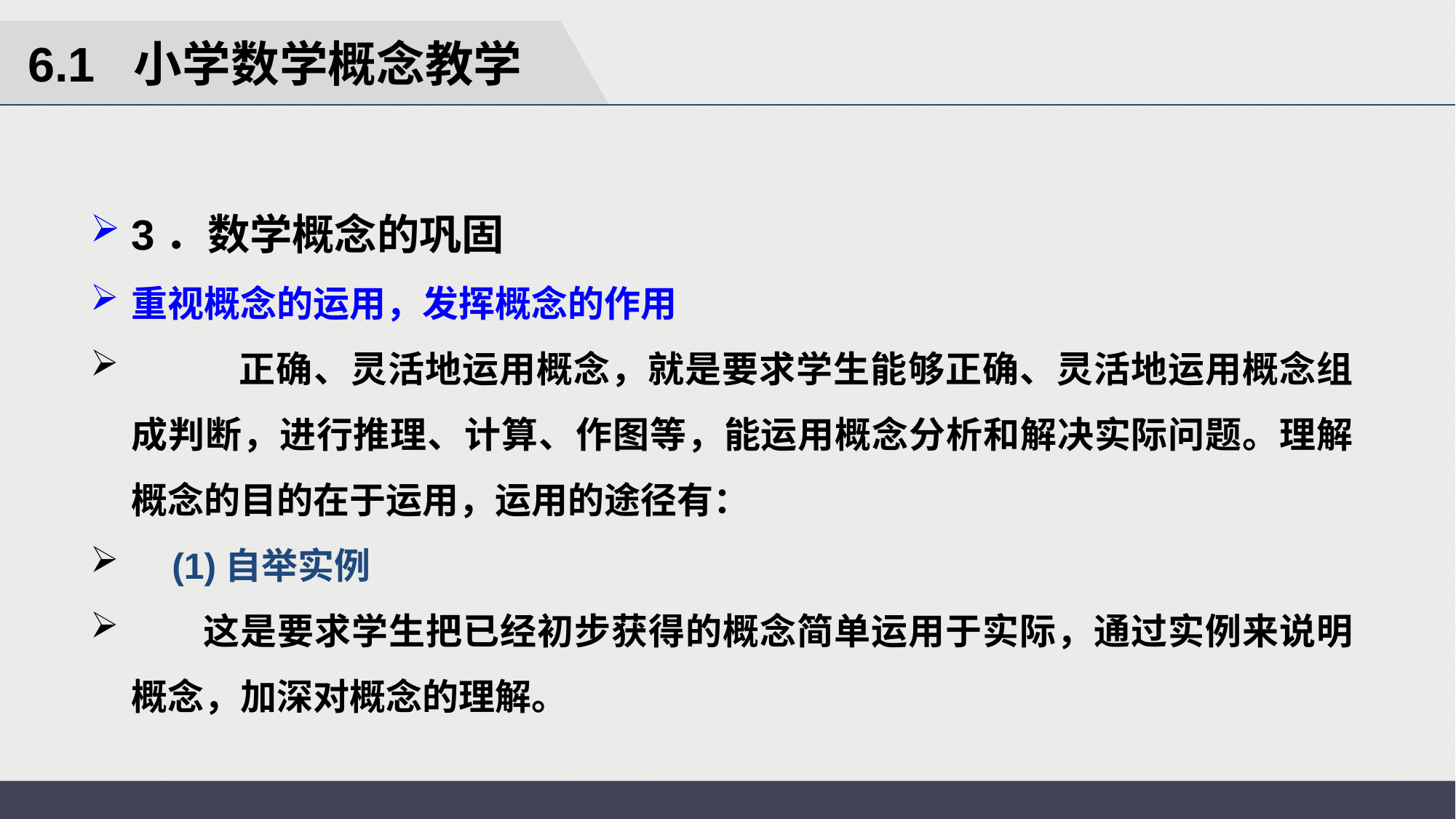

6.1  小学数学概念教学
3．数学概念的巩固
重视概念的运用，发挥概念的作用
           正确、灵活地运用概念，就是要求学生能够正确、灵活地运用概念组成判断，进行推理、计算、作图等，能运用概念分析和解决实际问题。理解概念的目的在于运用，运用的途径有：
    (1)自举实例
       这是要求学生把已经初步获得的概念简单运用于实际，通过实例来说明概念，加深对概念的理解。